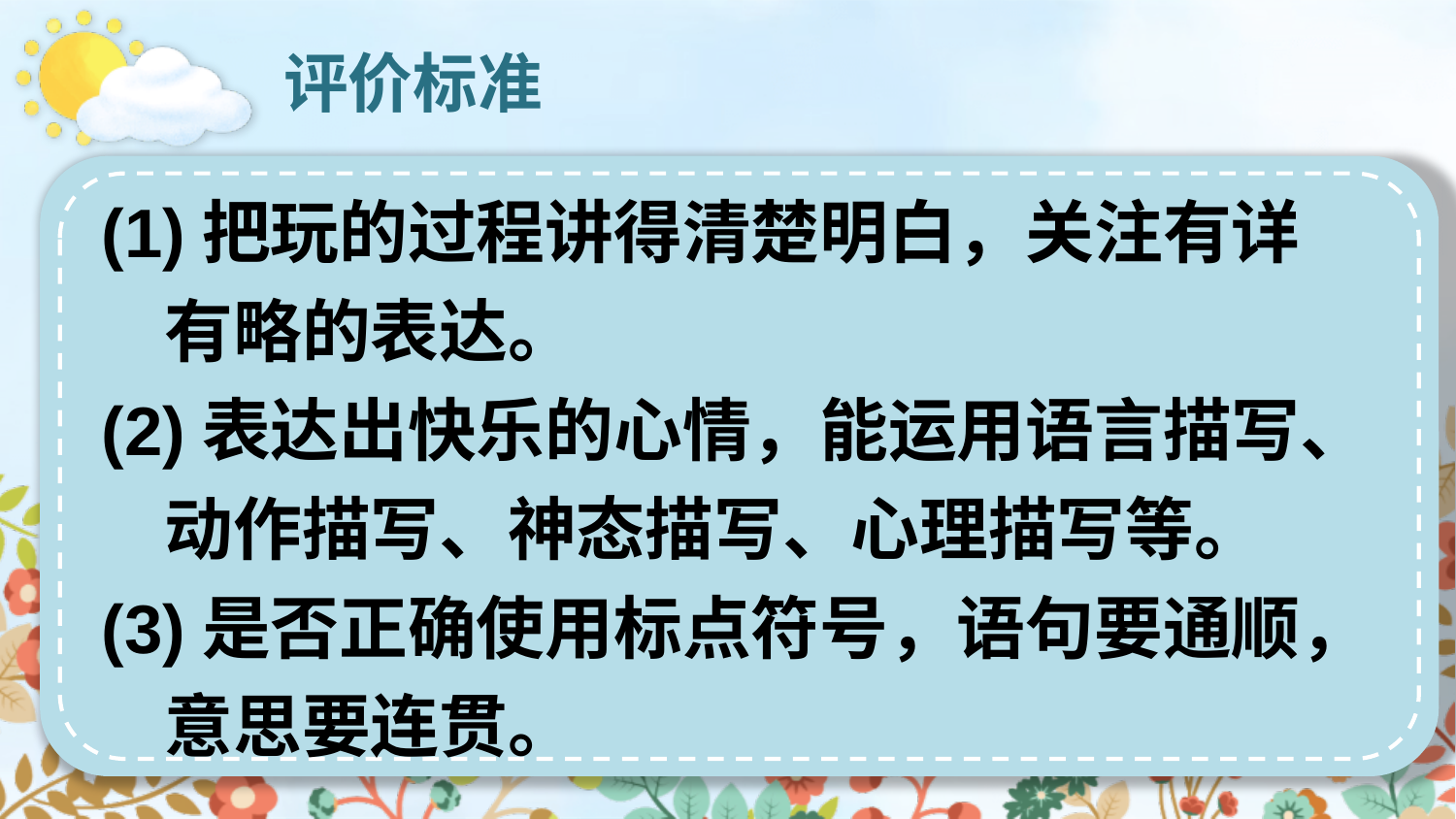

评价标准
(1)把玩的过程讲得清楚明白，关注有详
   有略的表达。
(2)表达出快乐的心情，能运用语言描写、
   动作描写、神态描写、心理描写等。
(3)是否正确使用标点符号，语句要通顺，
   意思要连贯。